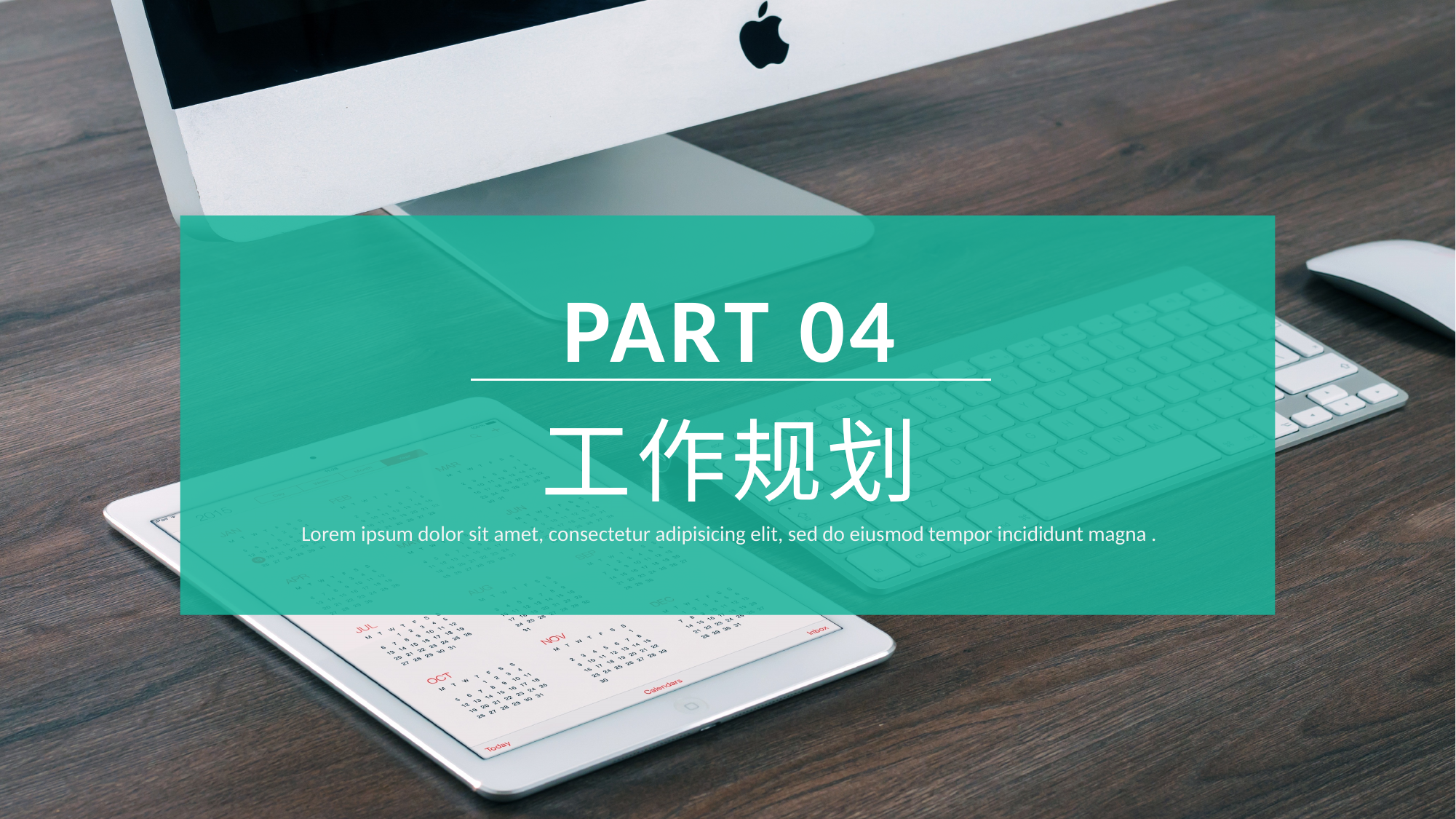

PART 04
工作规划
Lorem ipsum dolor sit amet, consectetur adipisicing elit, sed do eiusmod tempor incididunt magna .